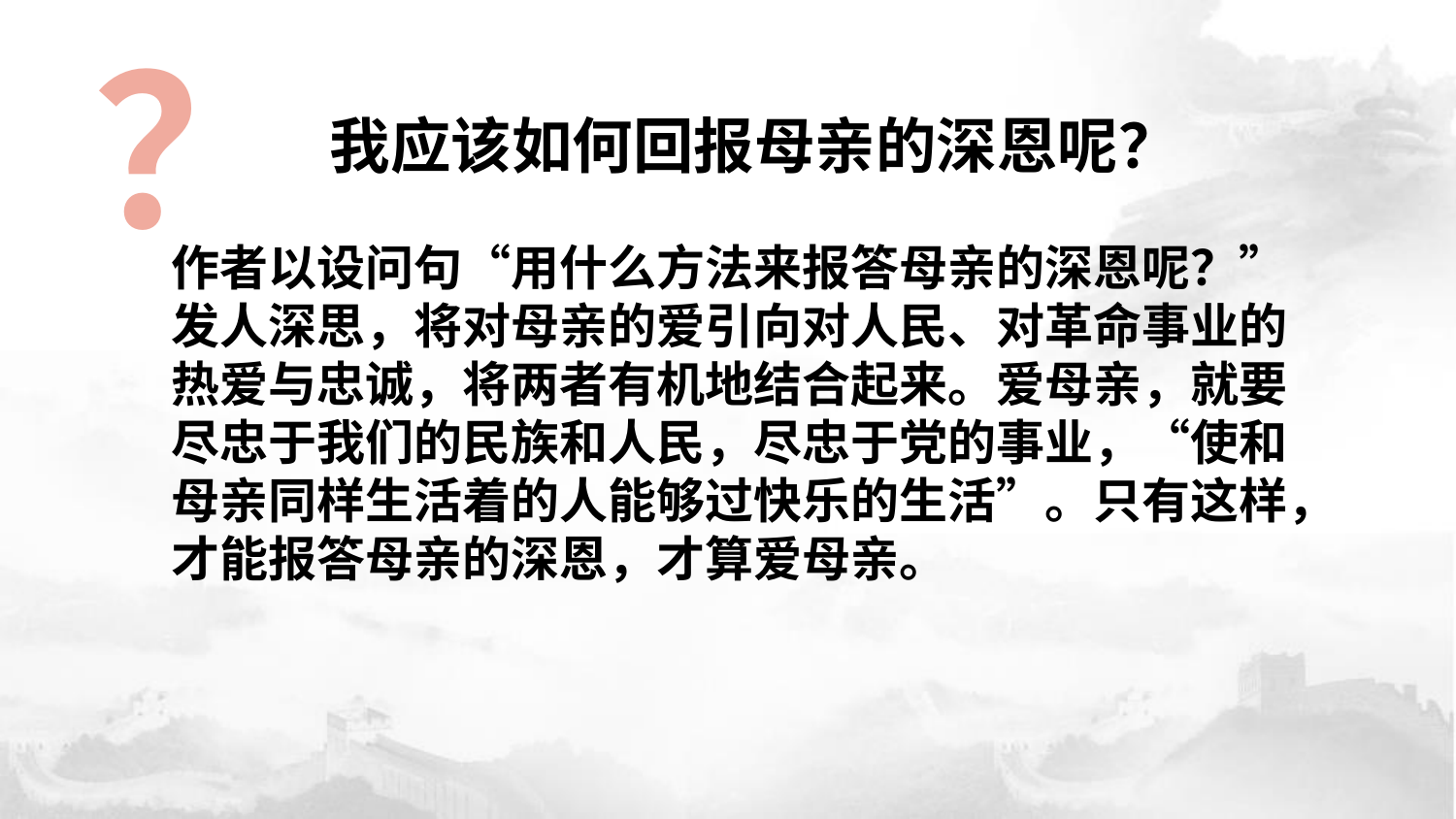

# ？
我应该如何回报母亲的深恩呢？
作者以设问句“用什么方法来报答母亲的深恩呢？”发人深思，将对母亲的爱引向对人民、对革命事业的热爱与忠诚，将两者有机地结合起来。爱母亲，就要尽忠于我们的民族和人民，尽忠于党的事业，“使和母亲同样生活着的人能够过快乐的生活”。只有这样，才能报答母亲的深恩，才算爱母亲。